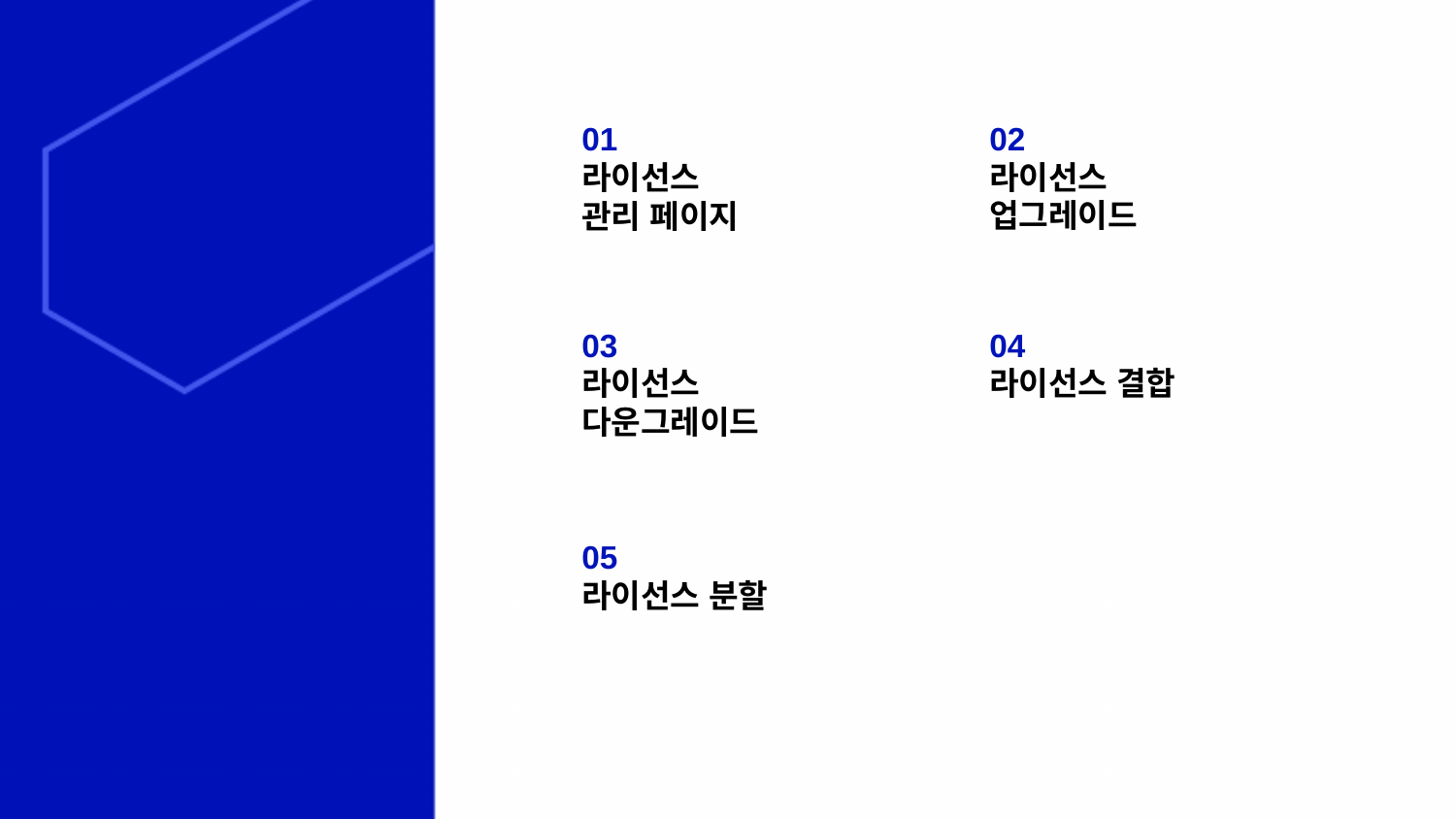

02
라이선스
업그레이드
01
라이선스
관리 페이지
03
라이선스
다운그레이드
04
라이선스 결합
05
라이선스 분할